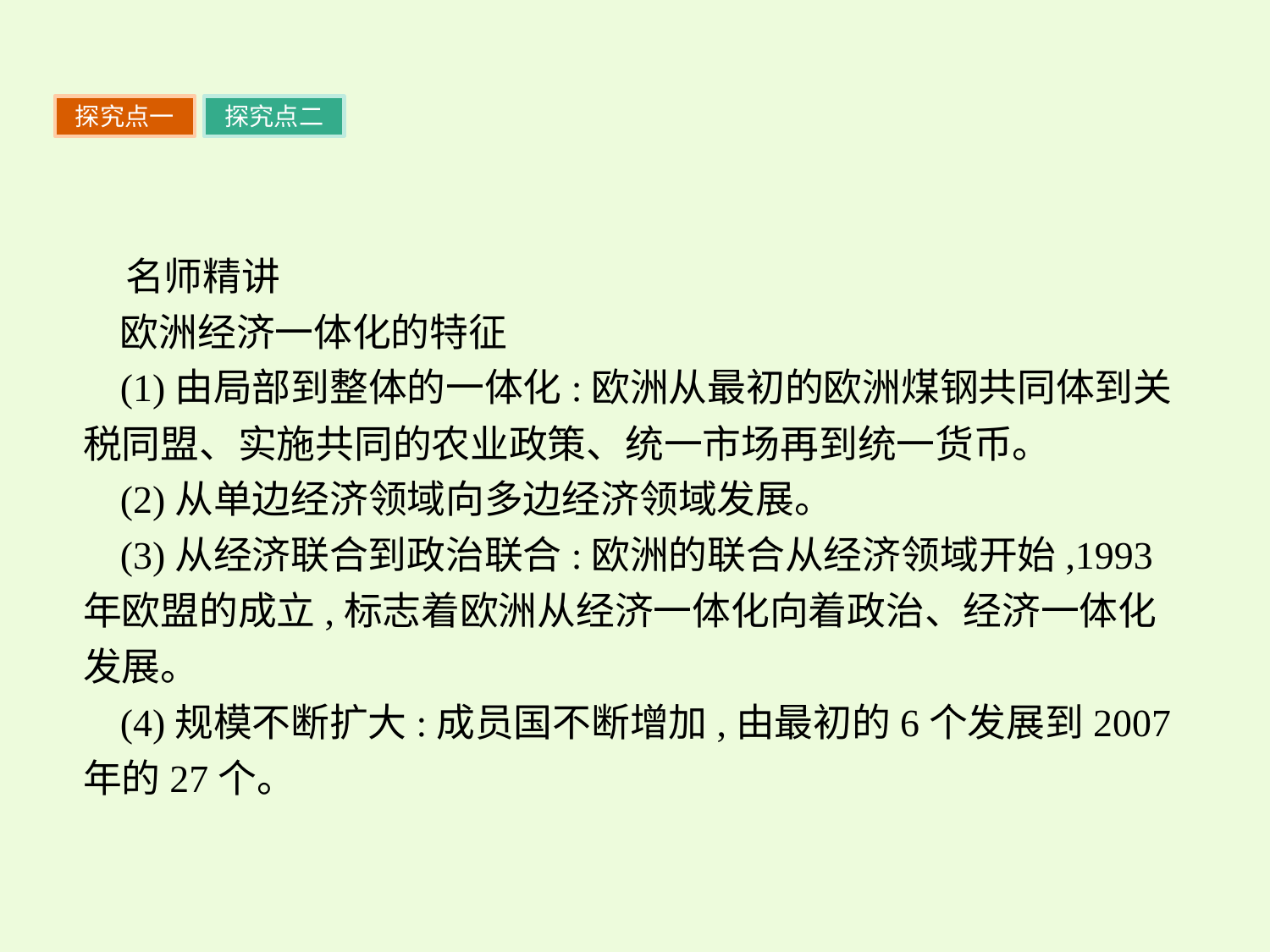

探究点一
探究点二
名师精讲
欧洲经济一体化的特征
(1)由局部到整体的一体化:欧洲从最初的欧洲煤钢共同体到关税同盟、实施共同的农业政策、统一市场再到统一货币。
(2)从单边经济领域向多边经济领域发展。
(3)从经济联合到政治联合:欧洲的联合从经济领域开始,1993年欧盟的成立,标志着欧洲从经济一体化向着政治、经济一体化发展。
(4)规模不断扩大:成员国不断增加,由最初的6个发展到2007年的27个。